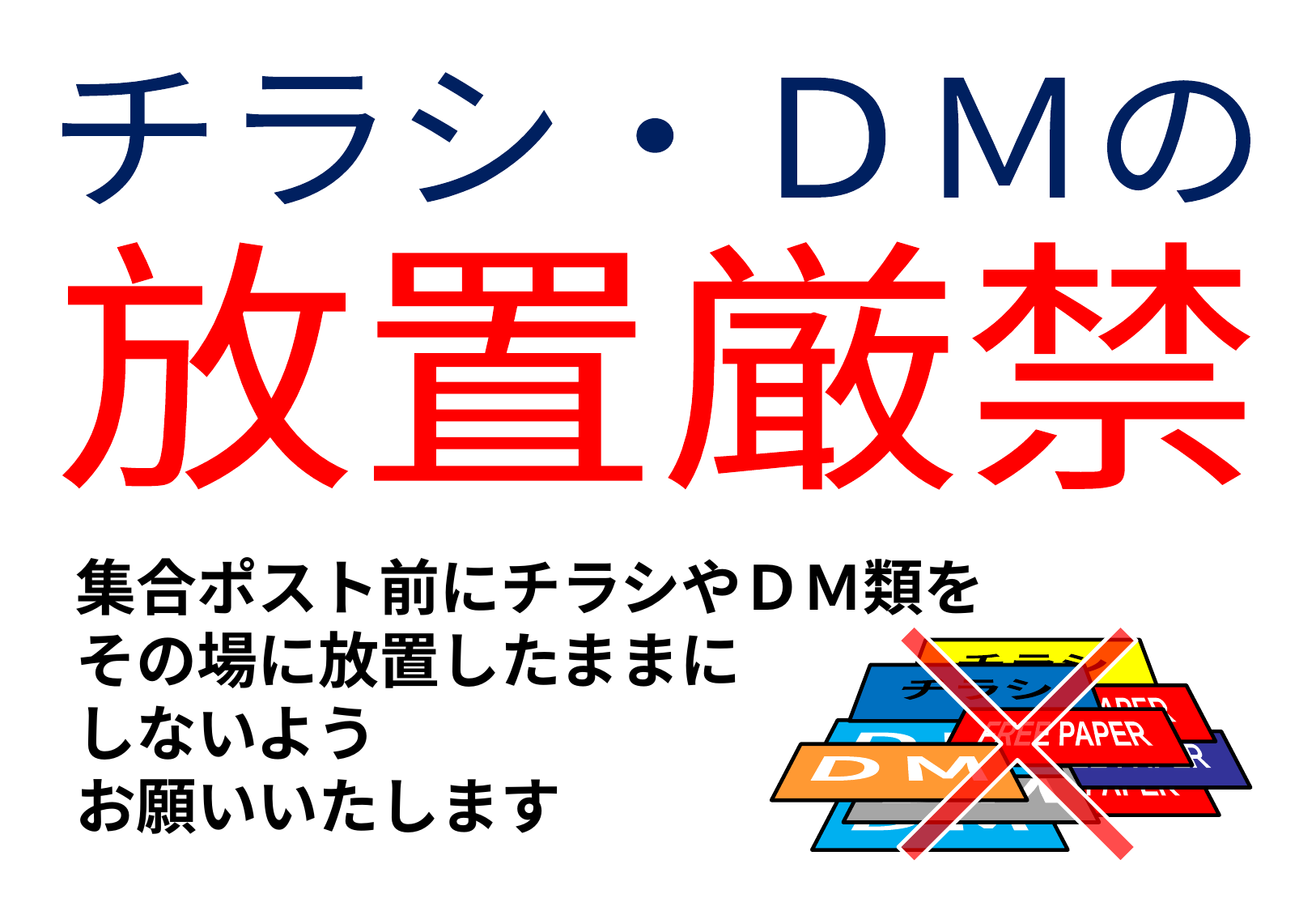

チラシ・ＤＭの
放置厳禁
集合ポスト前にチラシやＤＭ類を
その場に放置したままに
しないよう
お願いいたします

チラシ

FREE PAPER

ＤＭ

チラシ

FREE PAPER

ＤＭ

チラシ

FREE PAPER

ＤＭ

チラシ

FREE PAPER

ＤＭ